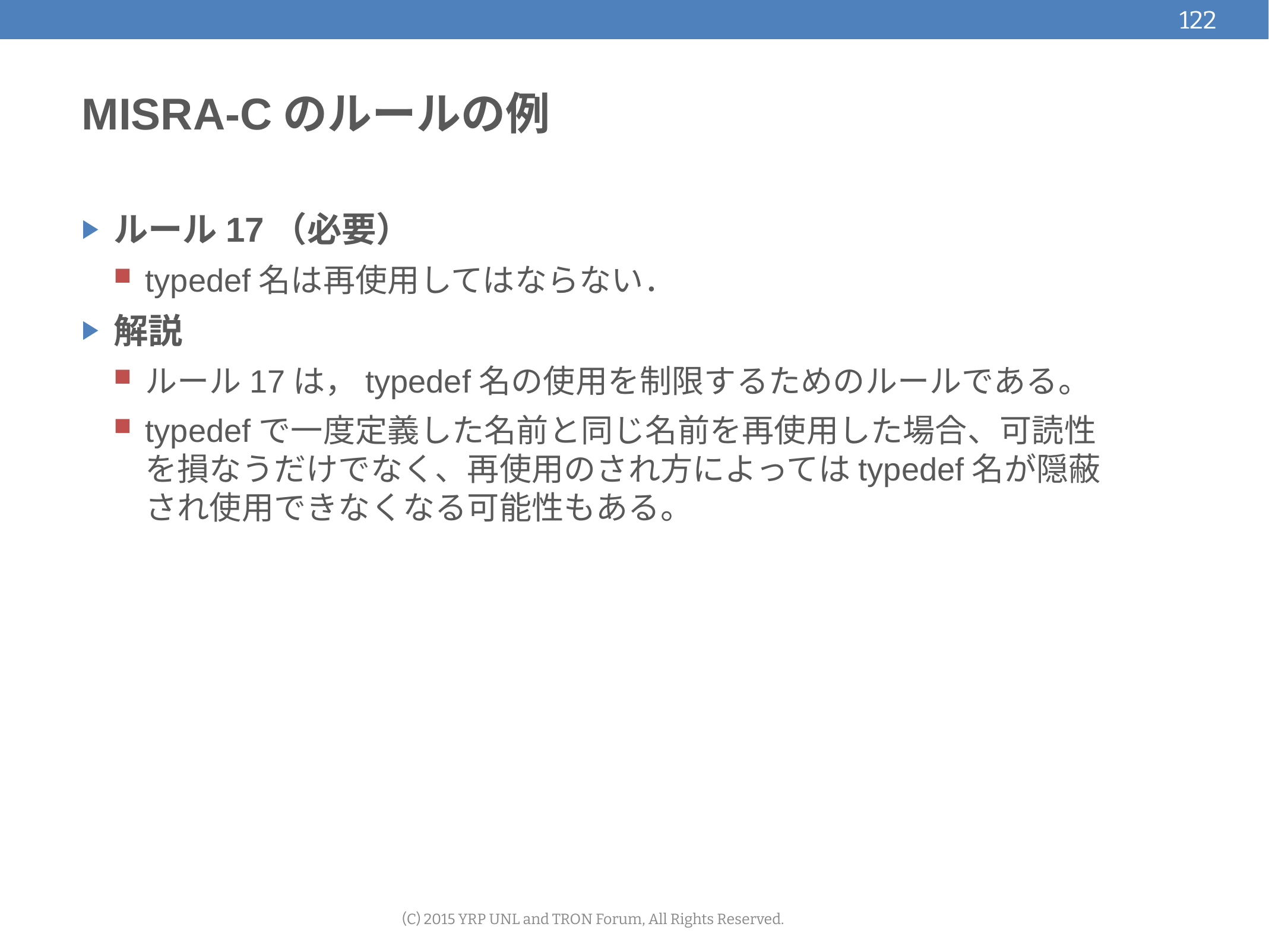

122
# MISRA-Cのルールの例
ルール17（必要）
typedef名は再使用してはならない．
解説
ルール17は，typedef名の使用を制限するためのルールである。
typedefで一度定義した名前と同じ名前を再使用した場合、可読性を損なうだけでなく、再使用のされ方によってはtypedef名が隠蔽され使用できなくなる可能性もある。
(C) 2015 YRP UNL and TRON Forum, All Rights Reserved.